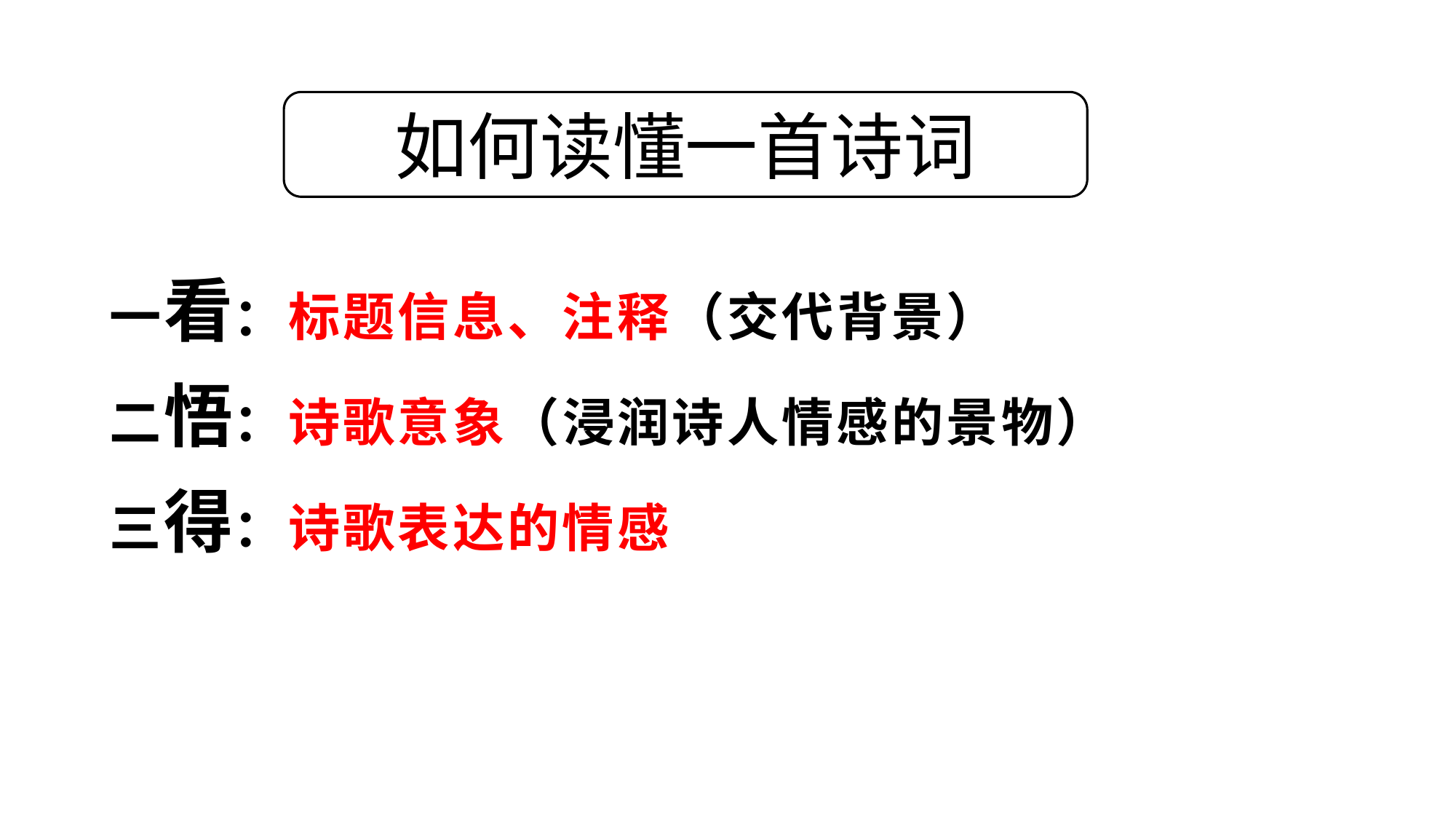

如何读懂一首诗词
一看：标题信息、注释（交代背景）
二悟：诗歌意象（浸润诗人情感的景物）
三得：诗歌表达的情感